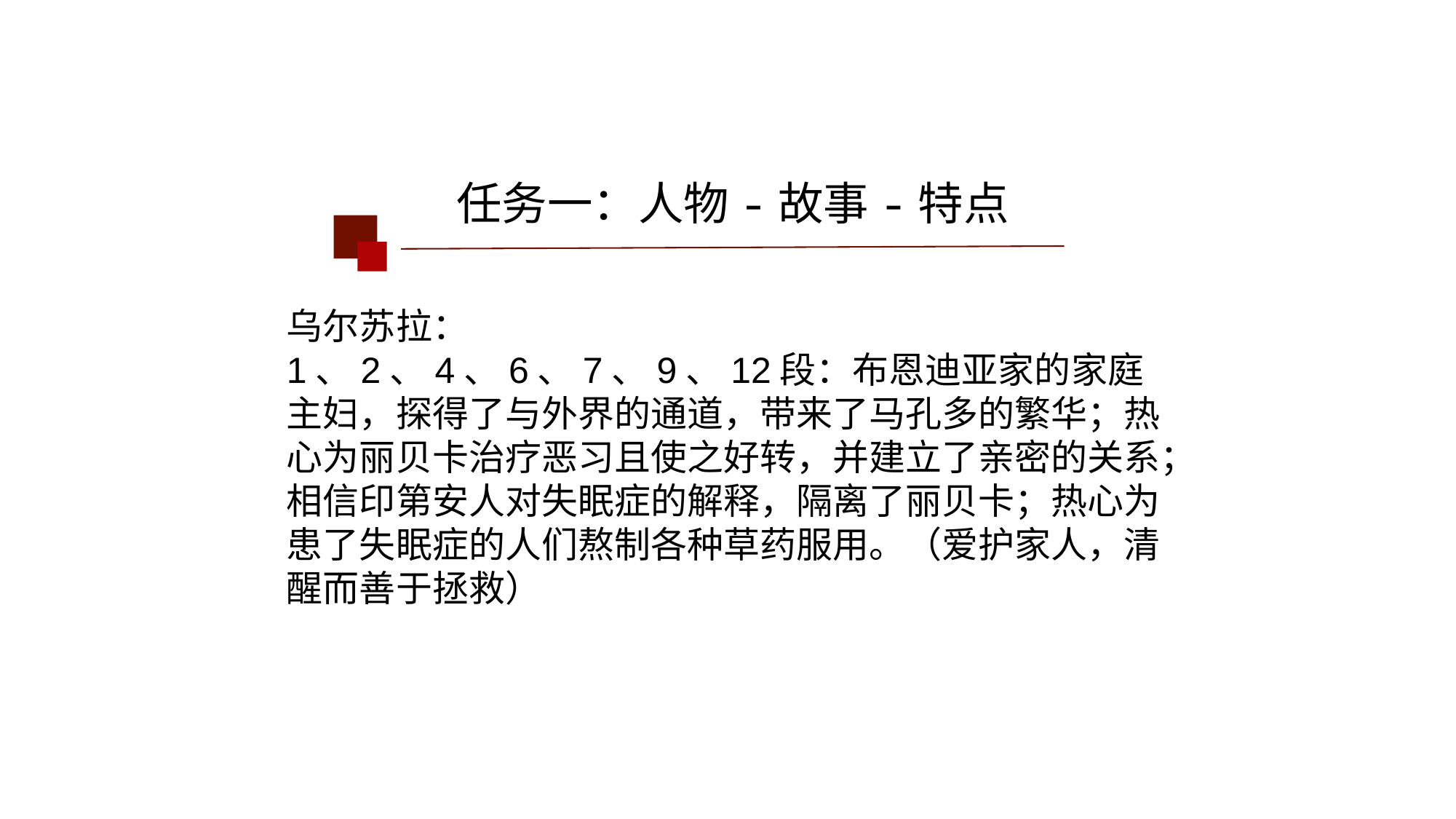

任务一：人物-故事-特点

乌尔苏拉：
1、2、4、6、7、9、12段：布恩迪亚家的家庭主妇，探得了与外界的通道，带来了马孔多的繁华；热心为丽贝卡治疗恶习且使之好转，并建立了亲密的关系；相信印第安人对失眠症的解释，隔离了丽贝卡；热心为患了失眠症的人们熬制各种草药服用。（爱护家人，清醒而善于拯救）